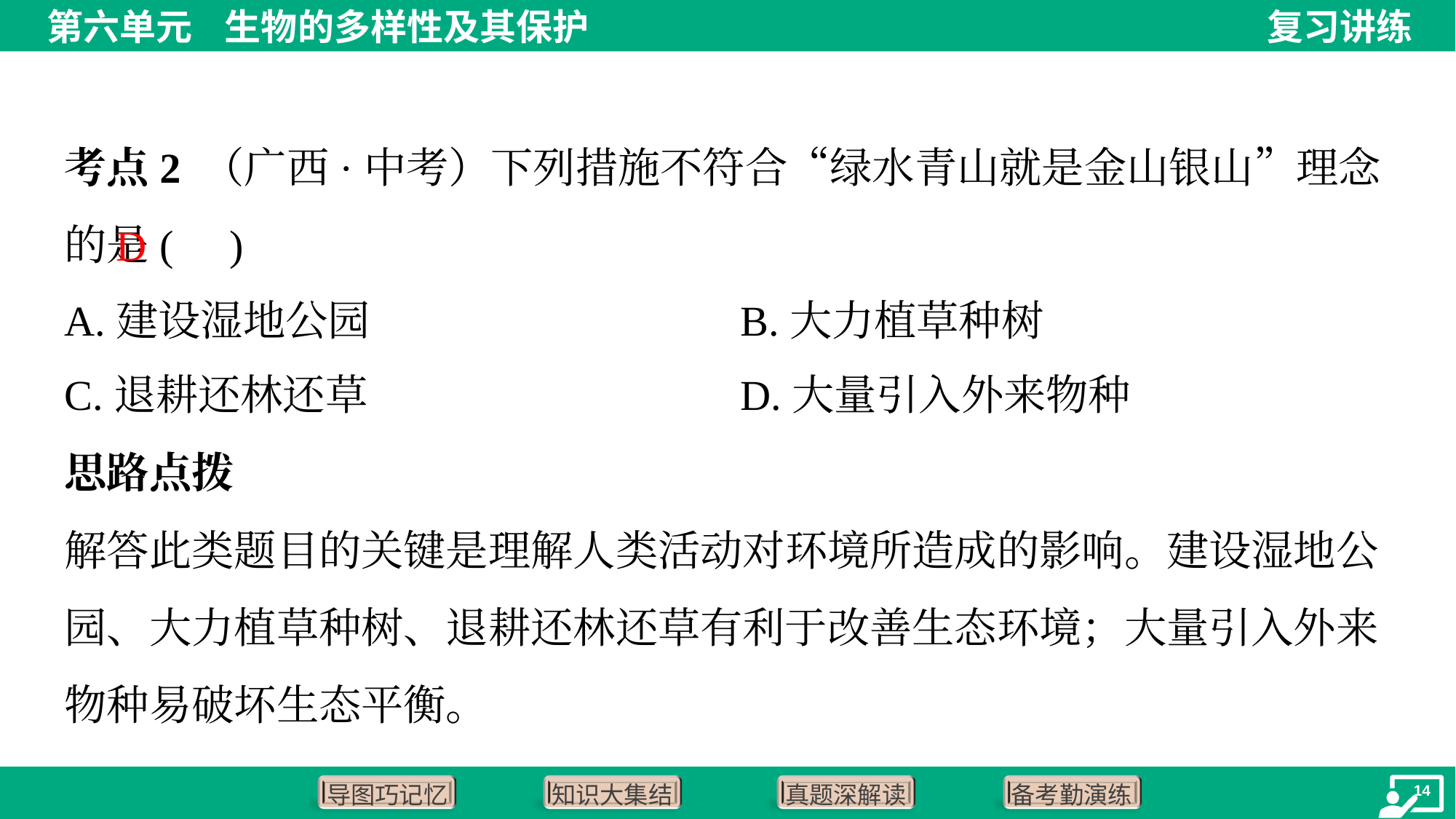

考点2 （广西·中考）下列措施不符合“绿水青山就是金山银山”理念的是(     )
D
A.建设湿地公园	B.大力植草种树
C.退耕还林还草	D.大量引入外来物种
思路点拨
解答此类题目的关键是理解人类活动对环境所造成的影响。建设湿地公
园、大力植草种树、退耕还林还草有利于改善生态环境；大量引入外来
物种易破坏生态平衡。